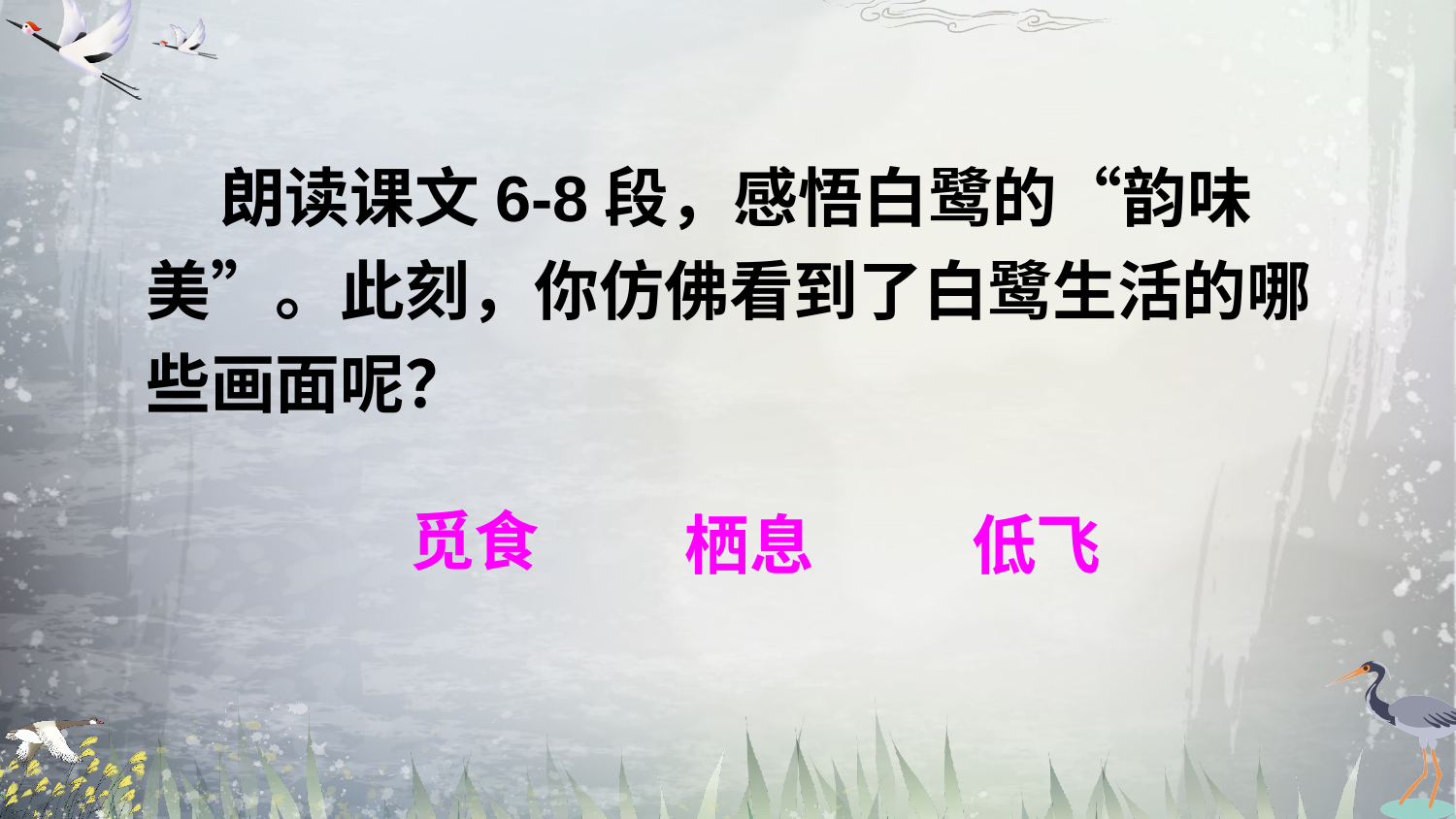

朗读课文6-8段，感悟白鹭的“韵味美”。此刻，你仿佛看到了白鹭生活的哪些画面呢？
觅食
低飞
栖息